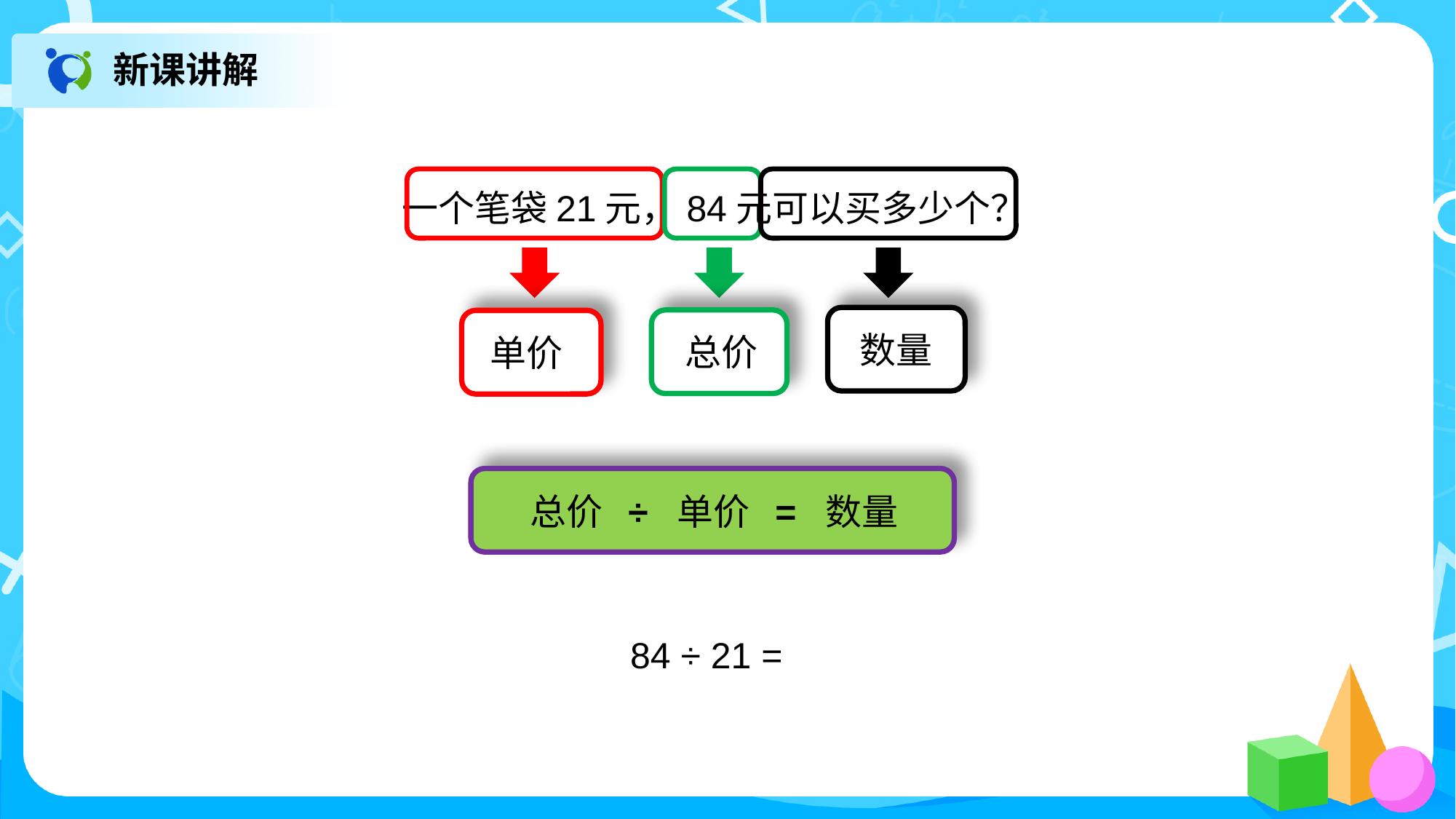

新课讲解

一个笔袋21元，84元可以买多少个？

数量

总价

单价

总价  ÷  单价  =  数量
84 ÷ 21 =